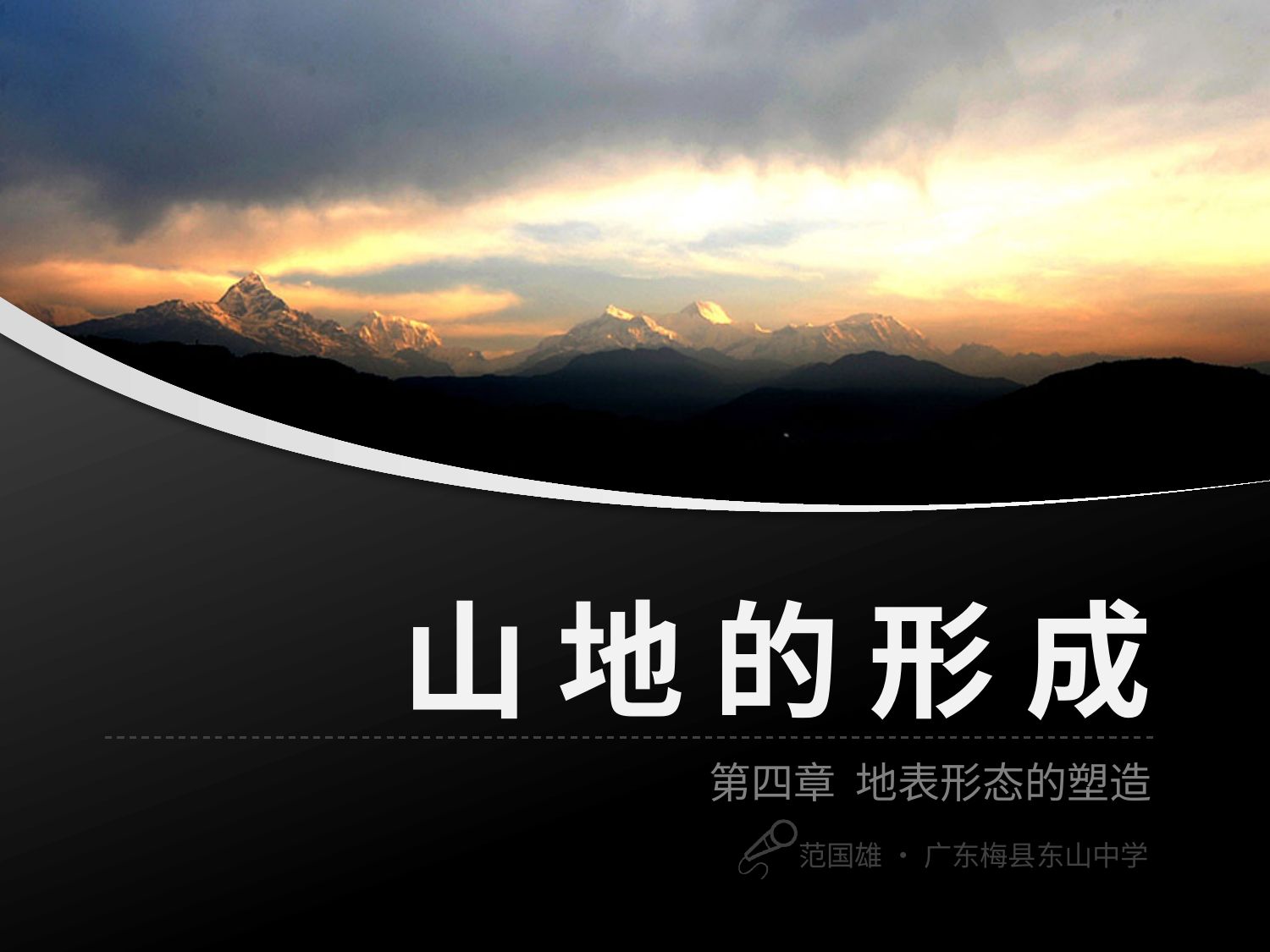

# 山 地 的 形 成
第四章  地表形态的塑造